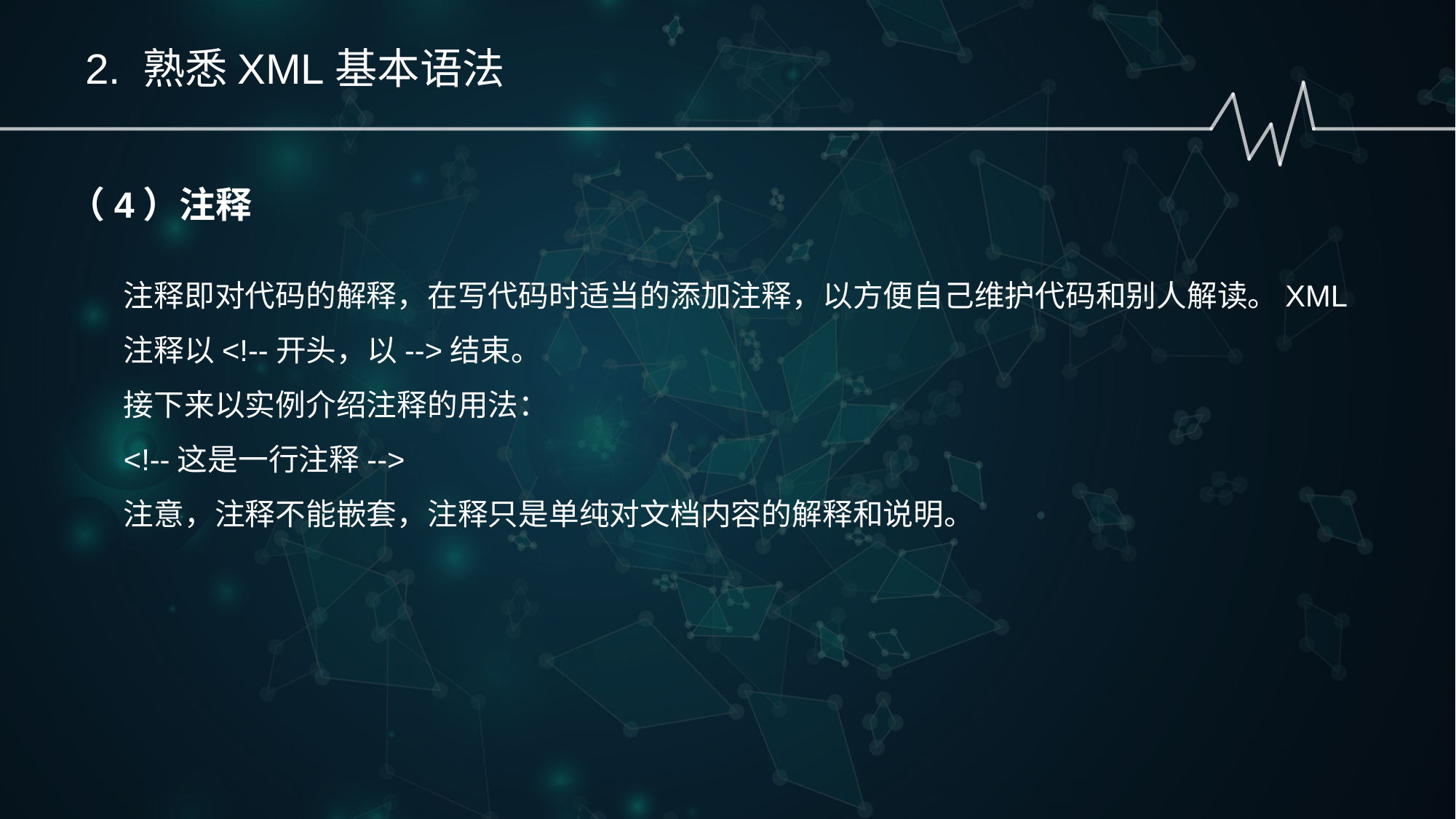

2. 熟悉XML基本语法
（4）注释

注释即对代码的解释，在写代码时适当的添加注释，以方便自己维护代码和别人解读。XML注释以<!--开头，以-->结束。
接下来以实例介绍注释的用法：
<!--这是一行注释-->
注意，注释不能嵌套，注释只是单纯对文档内容的解释和说明。